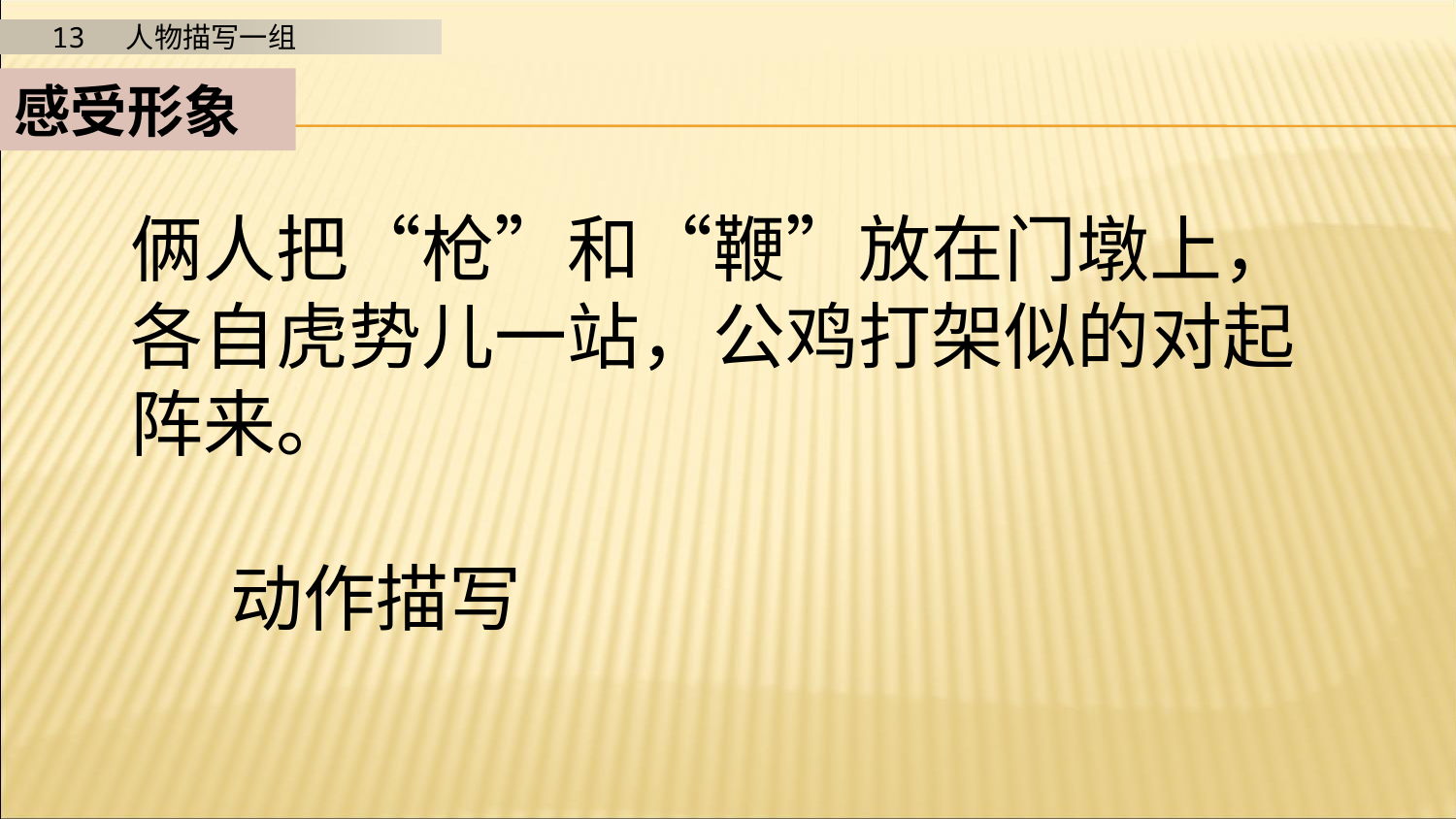

感受形象
俩人把“枪”和“鞭”放在门墩上，各自虎势儿一站，公鸡打架似的对起阵来。
动作描写